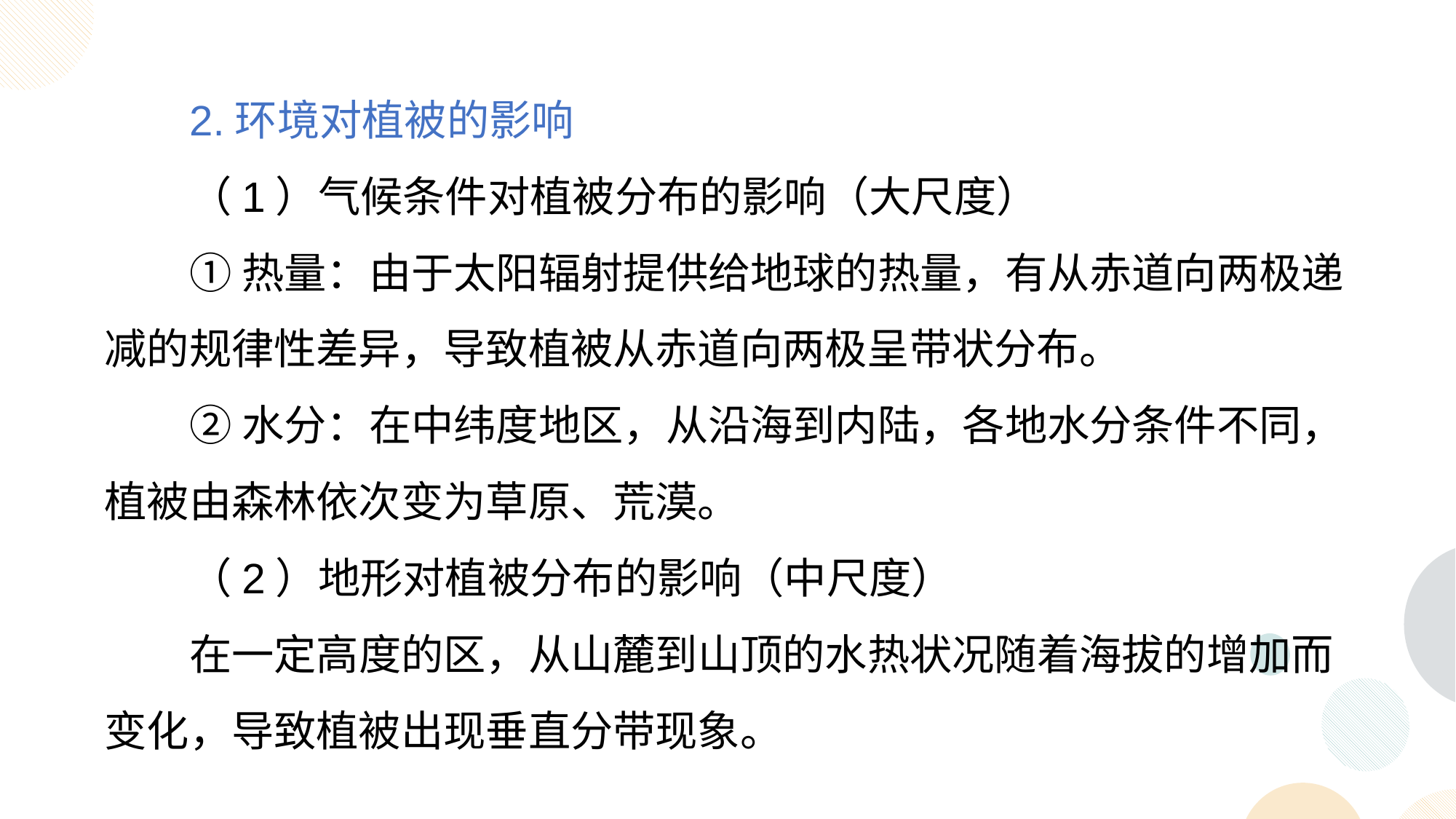

2.环境对植被的影响
（1）气候条件对植被分布的影响（大尺度）
①热量：由于太阳辐射提供给地球的热量，有从赤道向两极递减的规律性差异，导致植被从赤道向两极呈带状分布。
②水分：在中纬度地区，从沿海到内陆，各地水分条件不同，植被由森林依次变为草原、荒漠。
（2）地形对植被分布的影响（中尺度）
在一定高度的区，从山麓到山顶的水热状况随着海拔的增加而变化，导致植被出现垂直分带现象。